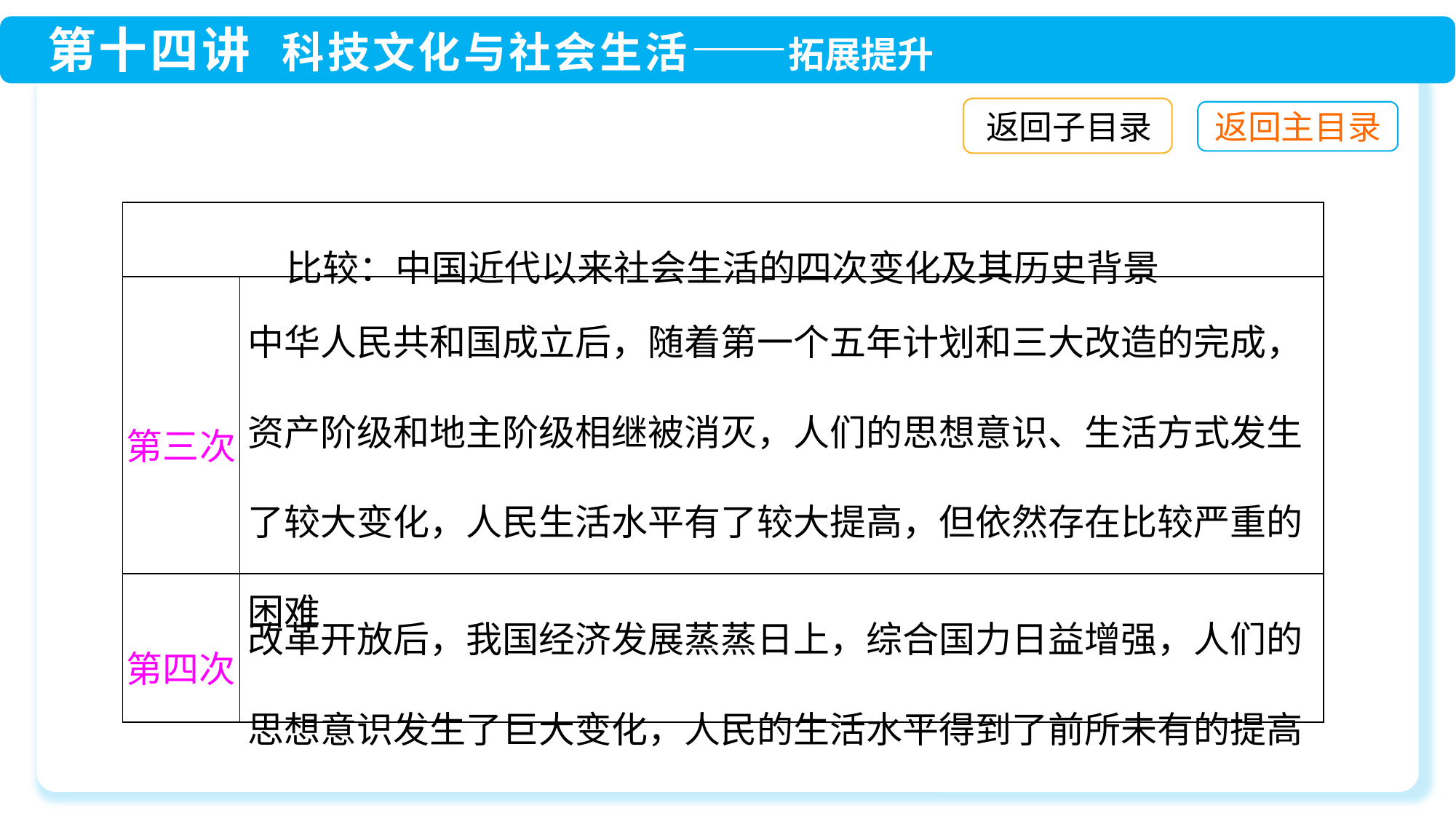

返回子目录
| 比较：中国近代以来社会生活的四次变化及其历史背景 |  |
| --- | --- |
| 第三次 | 中华人民共和国成立后，随着第一个五年计划和三大改造的完成，资产阶级和地主阶级相继被消灭，人们的思想意识、生活方式发生了较大变化，人民生活水平有了较大提高，但依然存在比较严重的困难 |
| 第四次 | 改革开放后，我国经济发展蒸蒸日上，综合国力日益增强，人们的思想意识发生了巨大变化，人民的生活水平得到了前所未有的提高 |